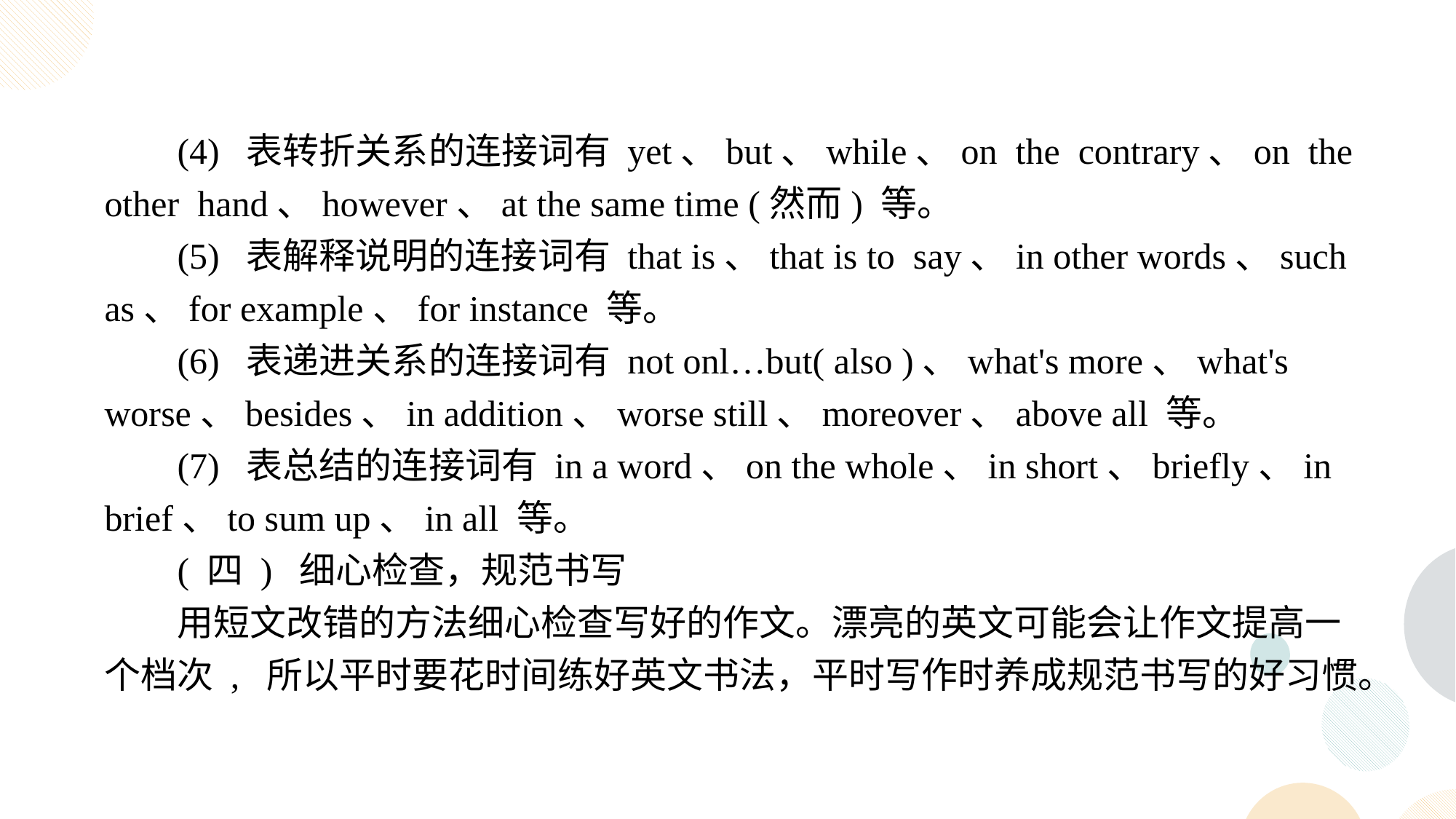

(4)  表转折关系的连接词有 yet、but、while、on  the  contrary、on  the  other  hand、however、at the same time (然而) 等。
(5)  表解释说明的连接词有 that is、that is to  say、in other words、such as、for example、for instance 等。
(6)  表递进关系的连接词有 not onl…but( also )、what's more、what's worse、besides、in addition、worse still、moreover、above all 等。
(7)  表总结的连接词有 in a word、on the whole、in short、briefly、in brief、to sum up、in all 等。
( 四 )  细心检查，规范书写
用短文改错的方法细心检查写好的作文。漂亮的英文可能会让作文提高一个档次 ,  所以平时要花时间练好英文书法，平时写作时养成规范书写的好习惯。